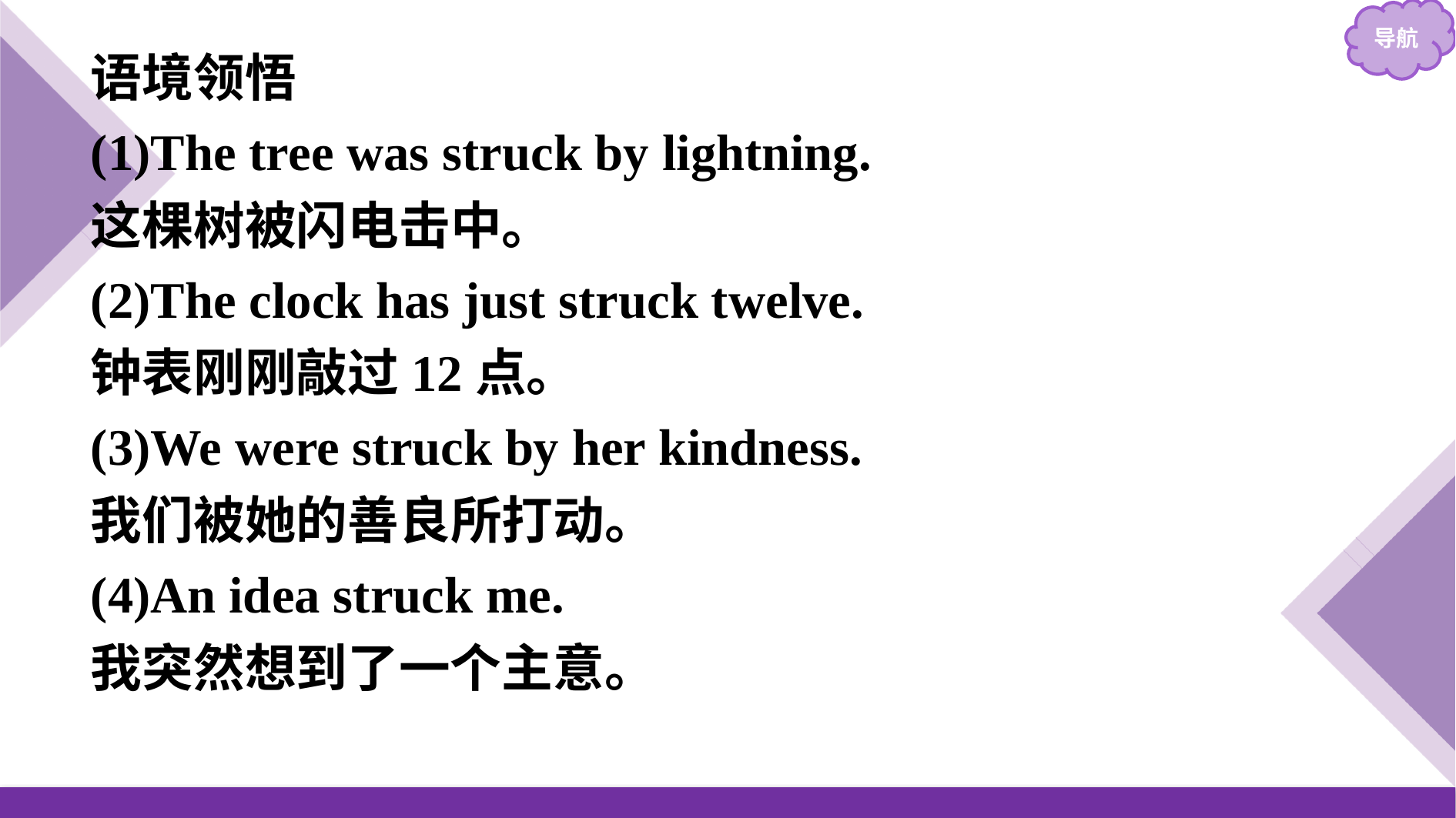

语境领悟
(1)The tree was struck by lightning.
这棵树被闪电击中。
(2)The clock has just struck twelve.
钟表刚刚敲过12点。
(3)We were struck by her kindness.
我们被她的善良所打动。
(4)An idea struck me.
我突然想到了一个主意。